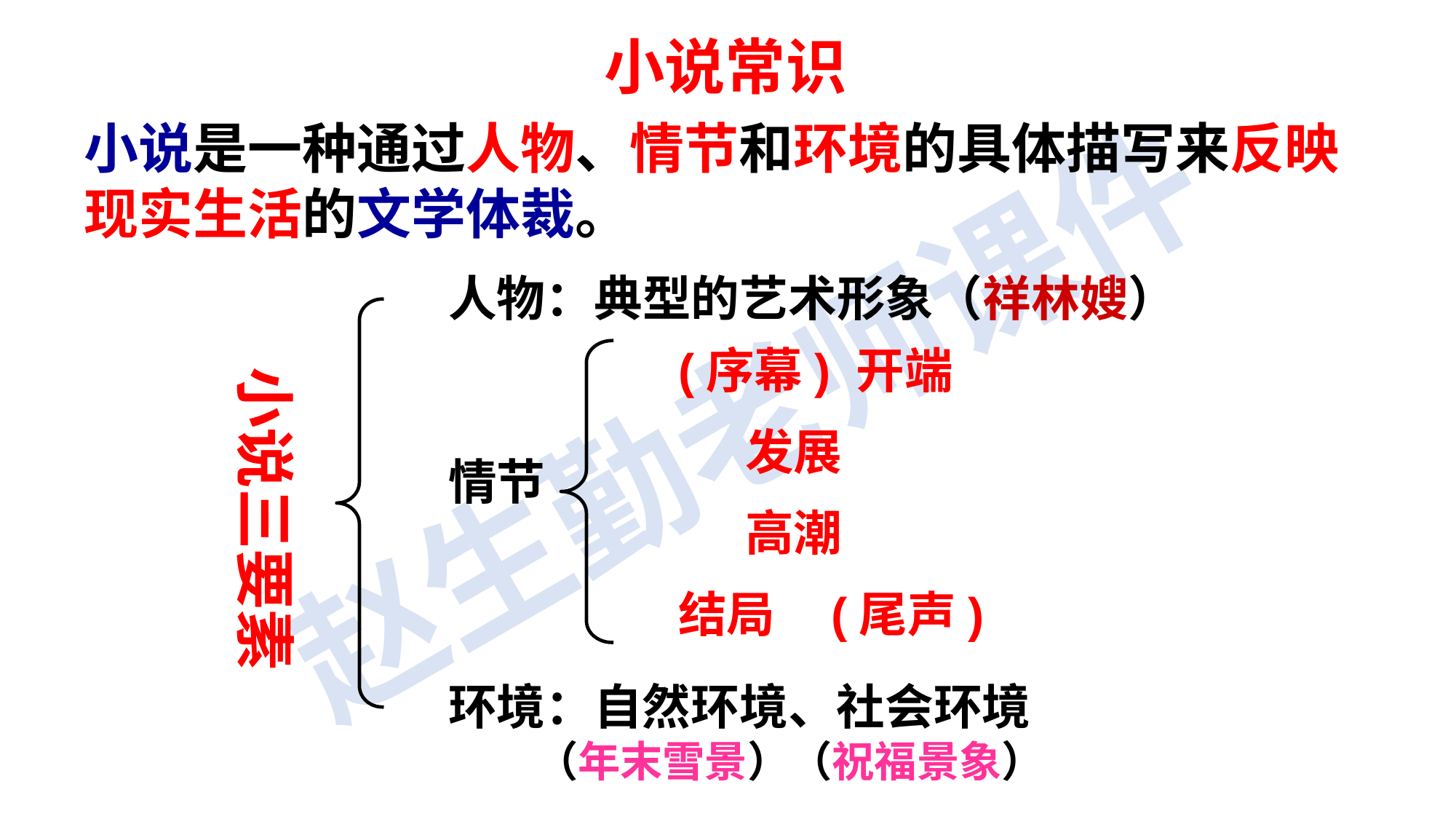

小说常识
小说是一种通过人物、情节和环境的具体描写来反映现实生活的文学体裁。
人物：典型的艺术形象（祥林嫂）

(序幕) 开端
     发展
     高潮
结局    (尾声)

小说三要素
情节
环境：自然环境、社会环境
        （年末雪景）（祝福景象）